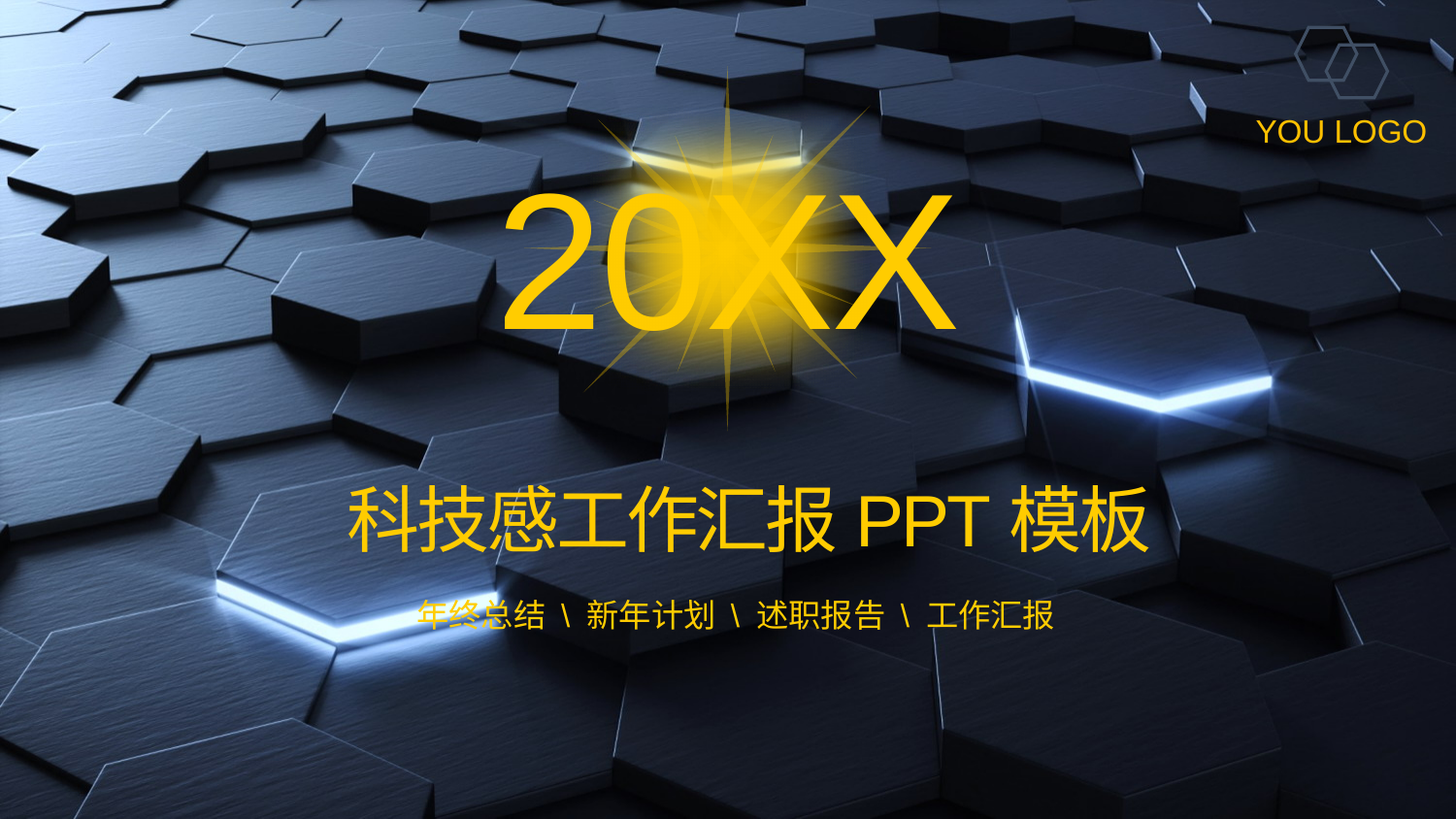

YOU LOGO

20XX
科技感工作汇报PPT模板
年终总结 \ 新年计划 \ 述职报告 \ 工作汇报